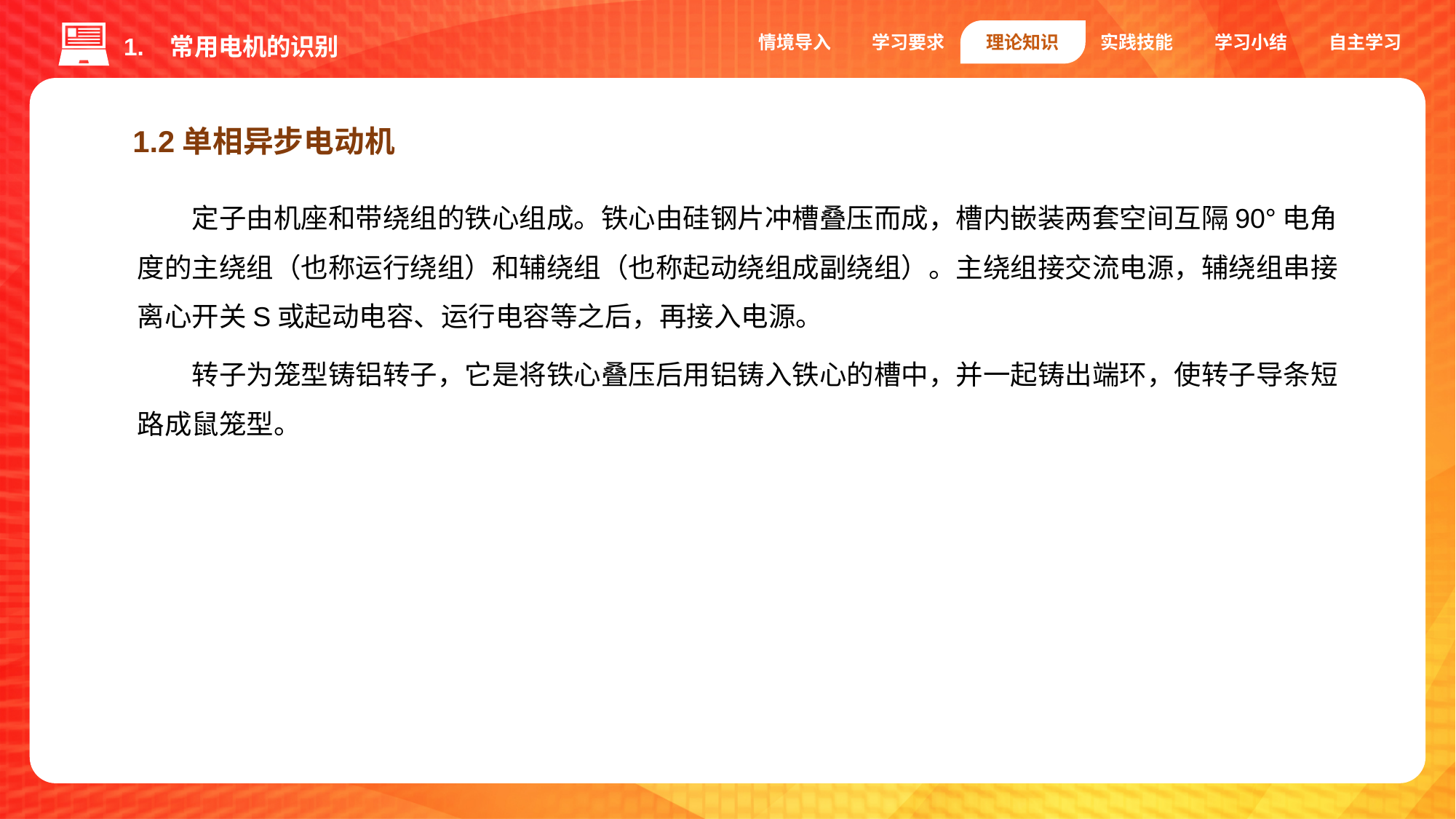

情境导入
学习要求
理论知识
实践技能
学习小结
自主学习

1.   常用电机的识别
1.2单相异步电动机
定子由机座和带绕组的铁心组成。铁心由硅钢片冲槽叠压而成，槽内嵌装两套空间互隔90°电角度的主绕组（也称运行绕组）和辅绕组（也称起动绕组成副绕组）。主绕组接交流电源，辅绕组串接离心开关S或起动电容、运行电容等之后，再接入电源。
转子为笼型铸铝转子，它是将铁心叠压后用铝铸入铁心的槽中，并一起铸出端环，使转子导条短路成鼠笼型。